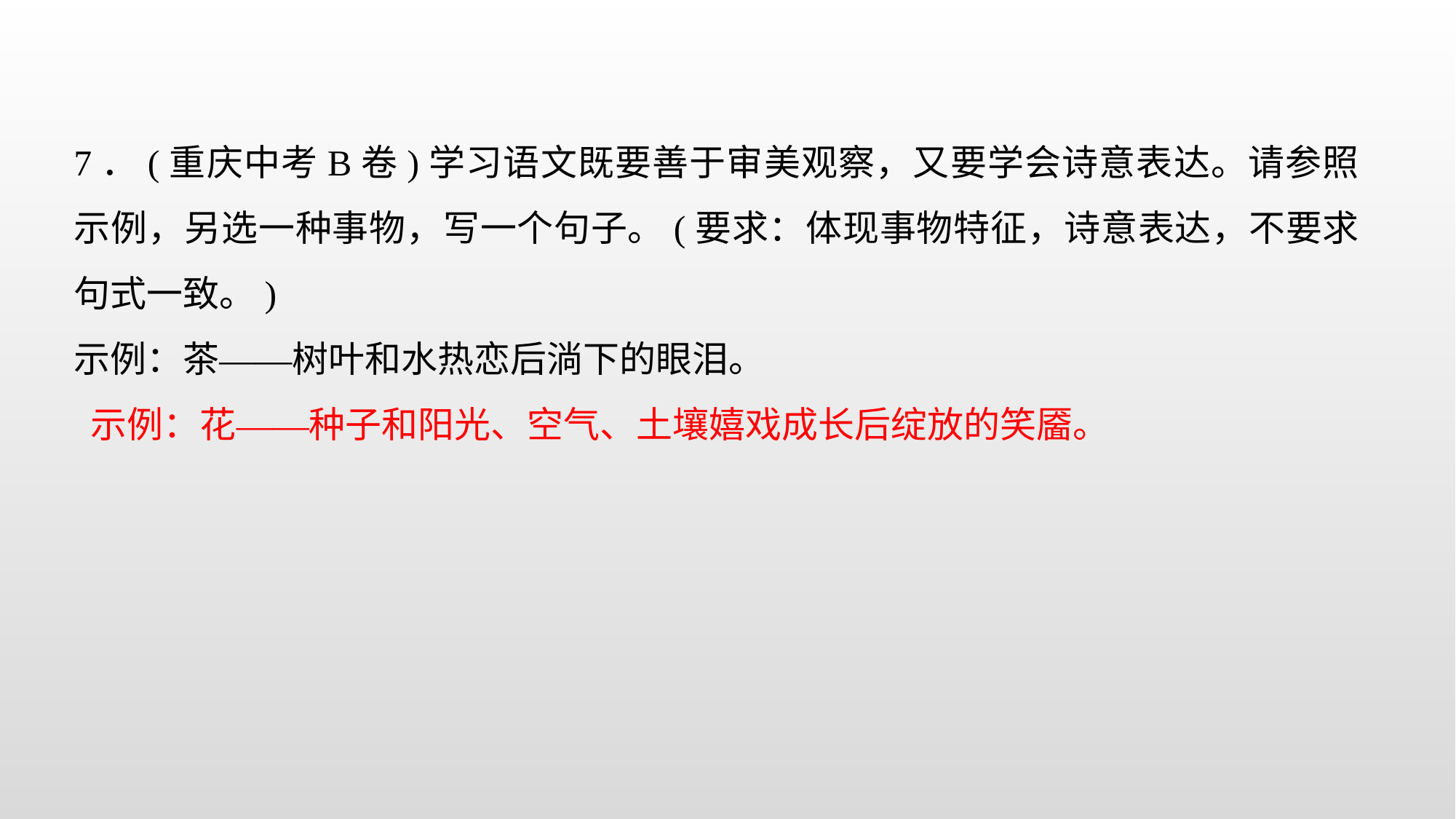

7．(重庆中考B卷)学习语文既要善于审美观察，又要学会诗意表达。请参照示例，另选一种事物，写一个句子。(要求：体现事物特征，诗意表达，不要求句式一致。)
示例：茶——树叶和水热恋后淌下的眼泪。
 示例：花——种子和阳光、空气、土壤嬉戏成长后绽放的笑靥。